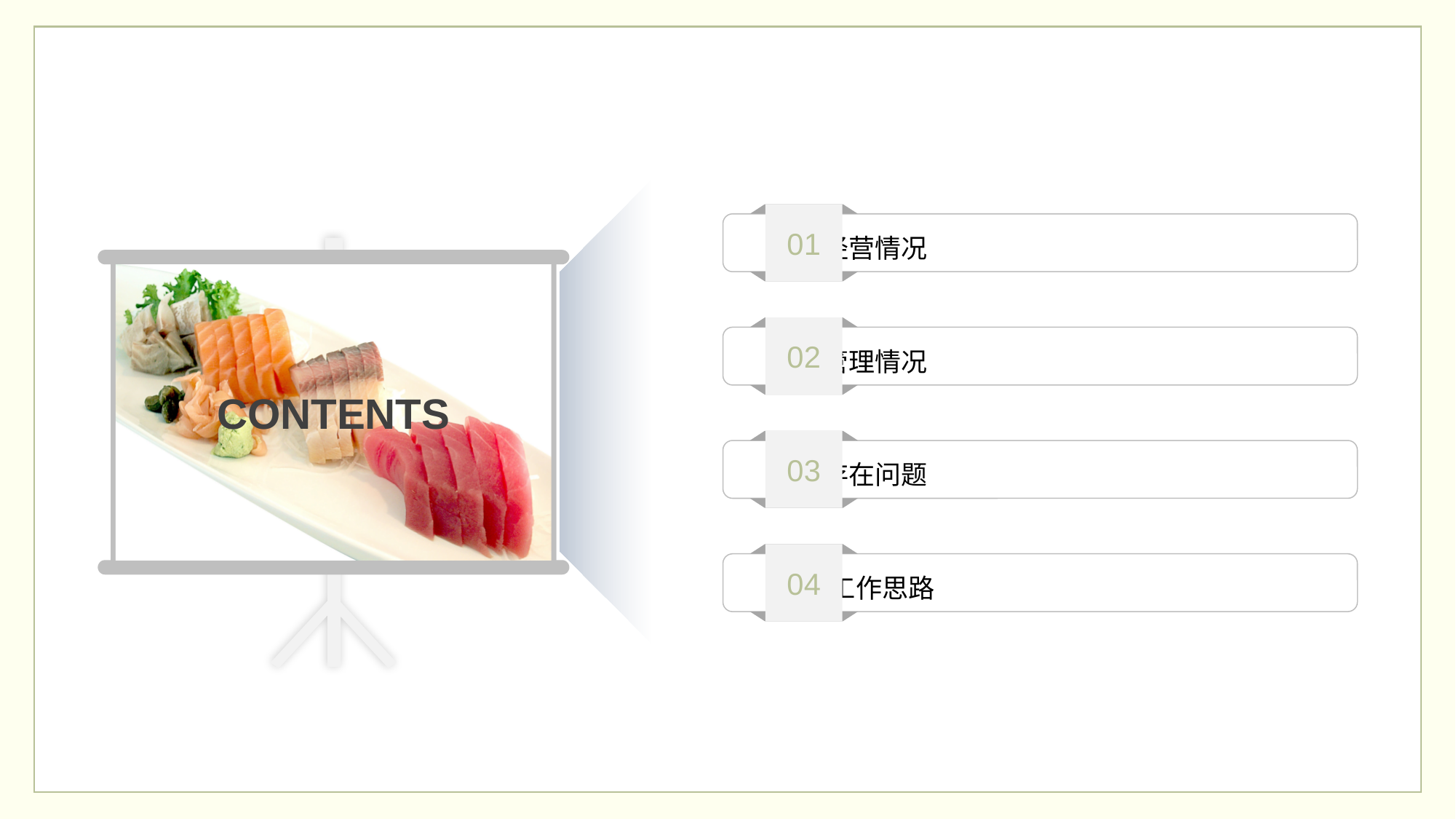

01
              经营情况

02
              管理情况

CONTENTS

03
              存在问题

04
               工作思路